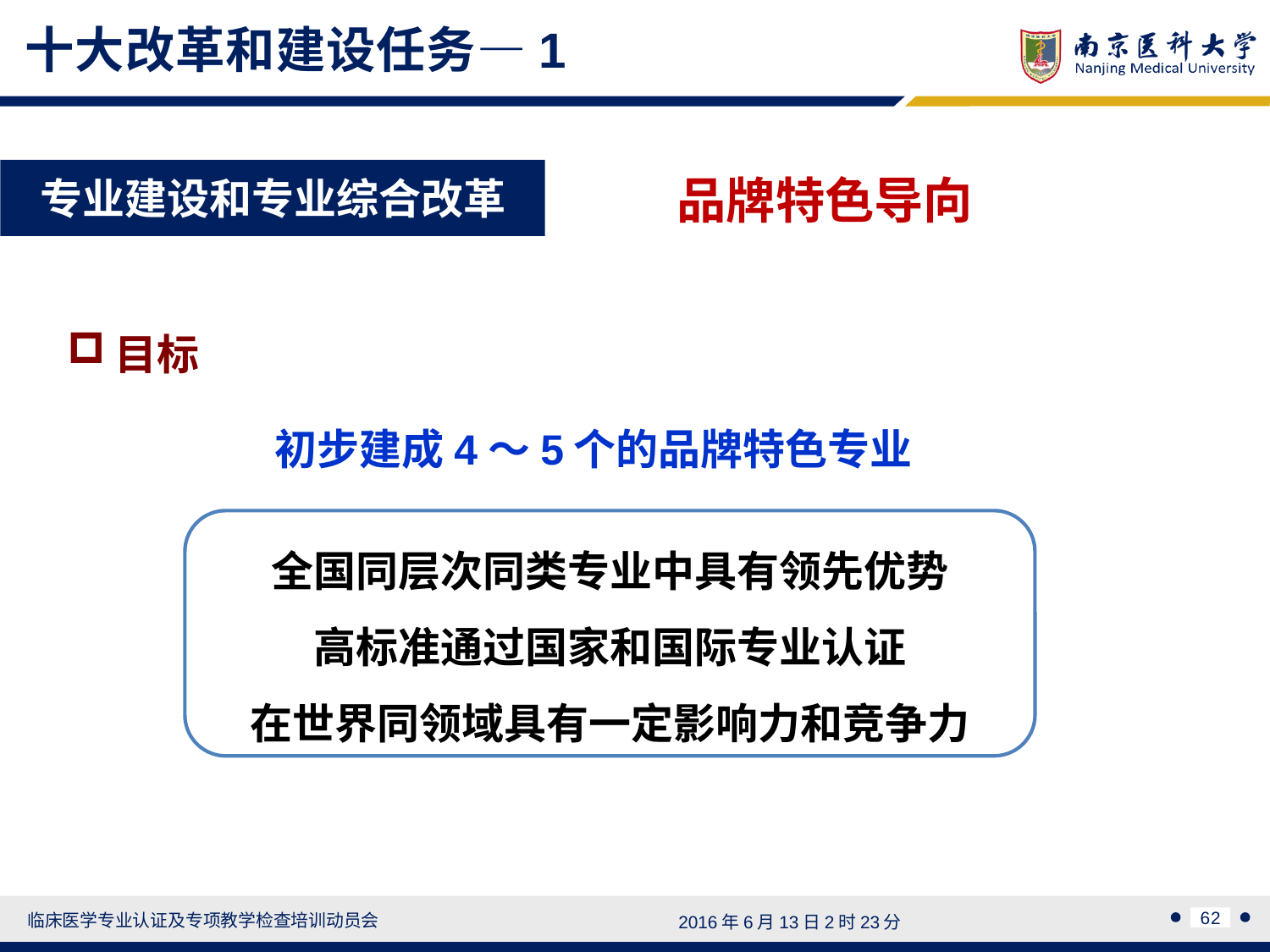

十大改革和建设任务—1
专业建设和专业综合改革
品牌特色导向
目标
初步建成4～5个的品牌特色专业
全国同层次同类专业中具有领先优势
高标准通过国家和国际专业认证
在世界同领域具有一定影响力和竞争力